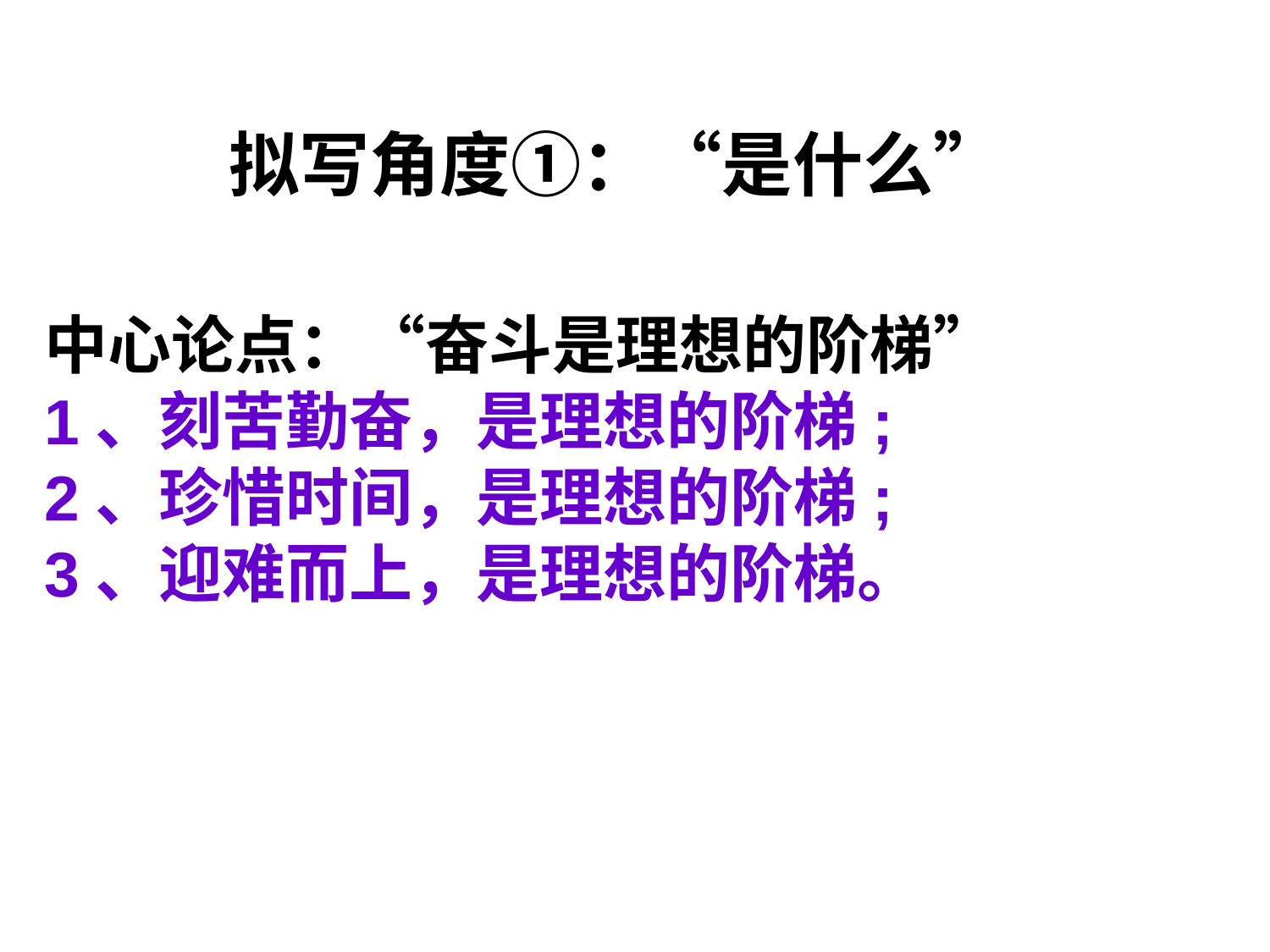

# 拟写角度①：“是什么”

中心论点：“奋斗是理想的阶梯”
1、刻苦勤奋，是理想的阶梯;
2、珍惜时间，是理想的阶梯;
3、迎难而上，是理想的阶梯。